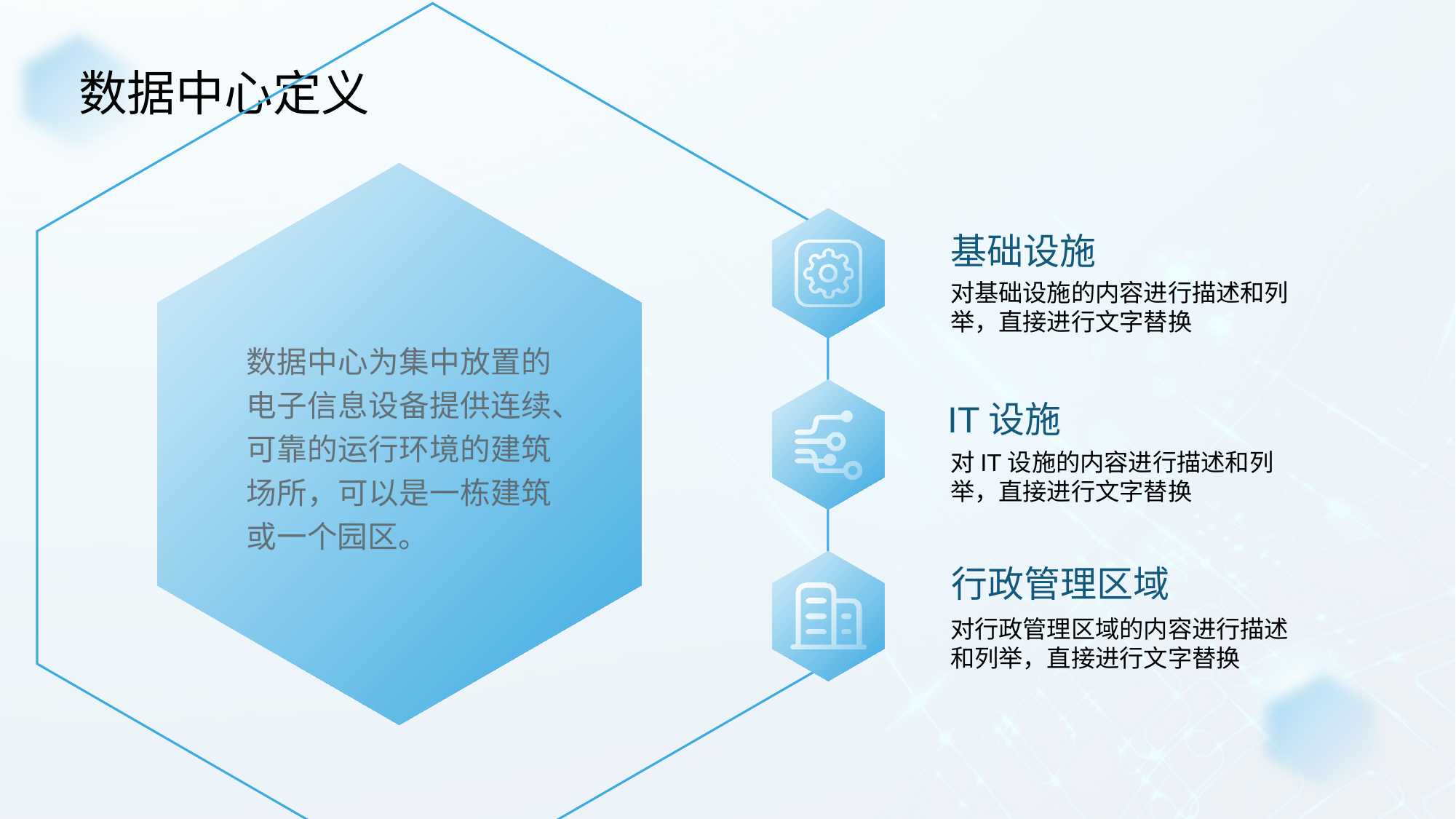

数据中心定义

基础设施
对基础设施的内容进行描述和列举，直接进行文字替换
数据中心为集中放置的电子信息设备提供连续、可靠的运行环境的建筑场所，可以是一栋建筑或一个园区。

IT设施
对IT设施的内容进行描述和列举，直接进行文字替换

行政管理区域
对行政管理区域的内容进行描述和列举，直接进行文字替换